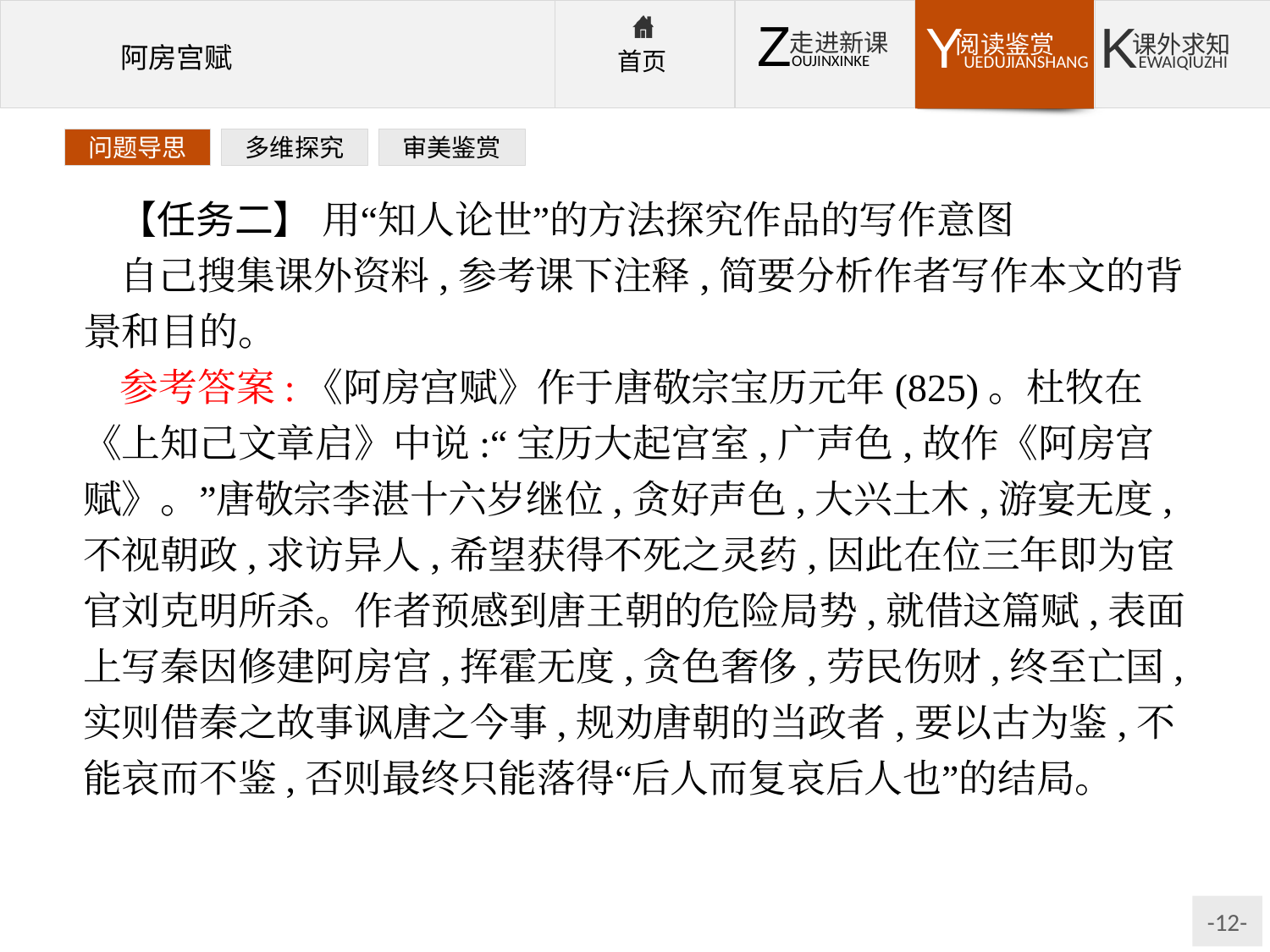

问题导思
多维探究
审美鉴赏
【任务二】 用“知人论世”的方法探究作品的写作意图
自己搜集课外资料,参考课下注释,简要分析作者写作本文的背景和目的。
参考答案:《阿房宫赋》作于唐敬宗宝历元年(825)。杜牧在《上知己文章启》中说:“宝历大起宫室,广声色,故作《阿房宫赋》。”唐敬宗李湛十六岁继位,贪好声色,大兴土木,游宴无度,不视朝政,求访异人,希望获得不死之灵药,因此在位三年即为宦官刘克明所杀。作者预感到唐王朝的危险局势,就借这篇赋,表面上写秦因修建阿房宫,挥霍无度,贪色奢侈,劳民伤财,终至亡国,实则借秦之故事讽唐之今事,规劝唐朝的当政者,要以古为鉴,不能哀而不鉴,否则最终只能落得“后人而复哀后人也”的结局。